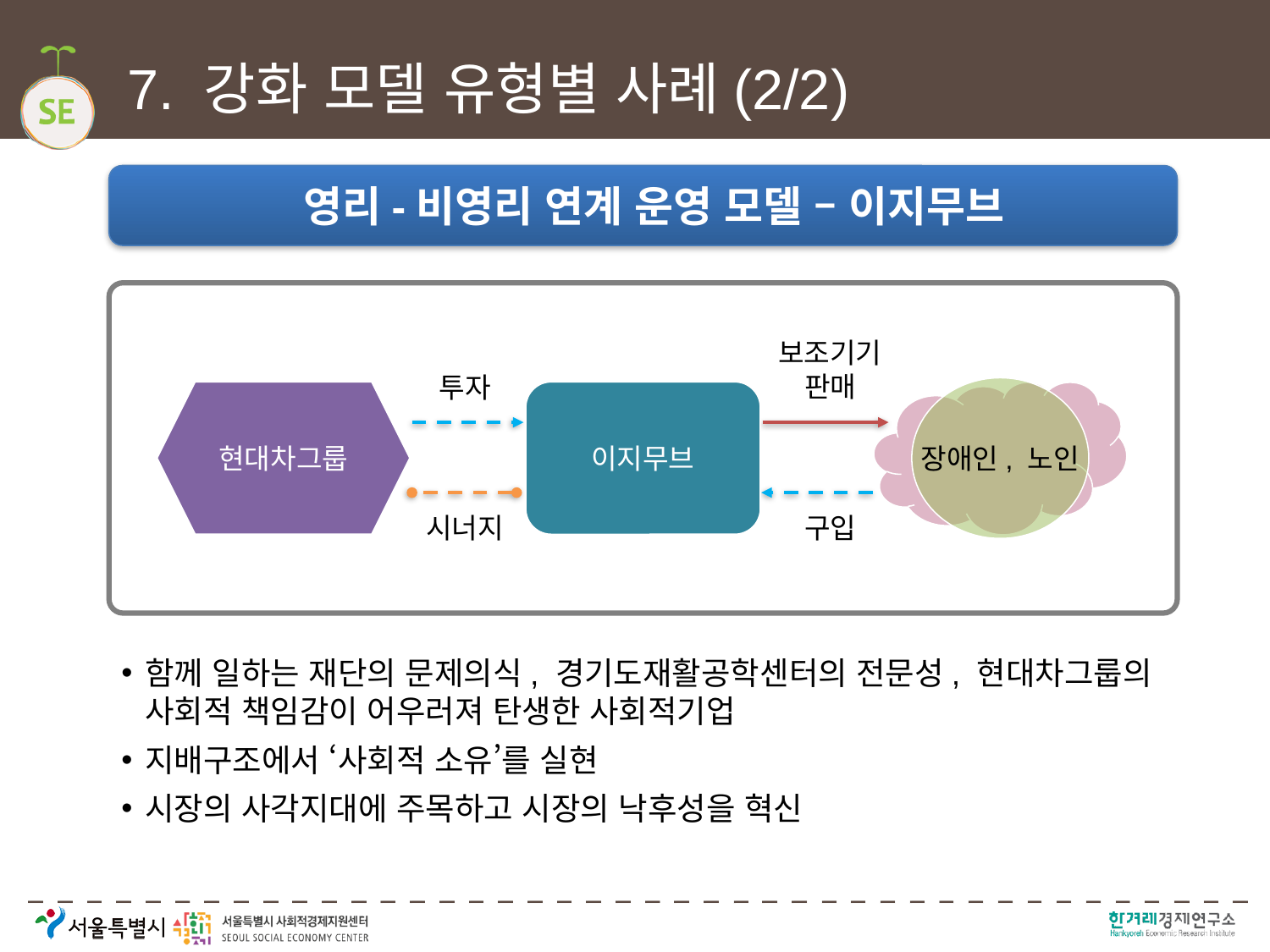

# 7. 강화 모델 유형별 사례(2/2)
 영리-비영리 연계 운영 모델 – 이지무브

보조기기 판매
투자
장애인, 노인
현대차그룹
이지무브

시너지
구입
함께 일하는 재단의 문제의식, 경기도재활공학센터의 전문성, 현대차그룹의 사회적 책임감이 어우러져 탄생한 사회적기업
지배구조에서 ‘사회적 소유’를 실현
시장의 사각지대에 주목하고 시장의 낙후성을 혁신